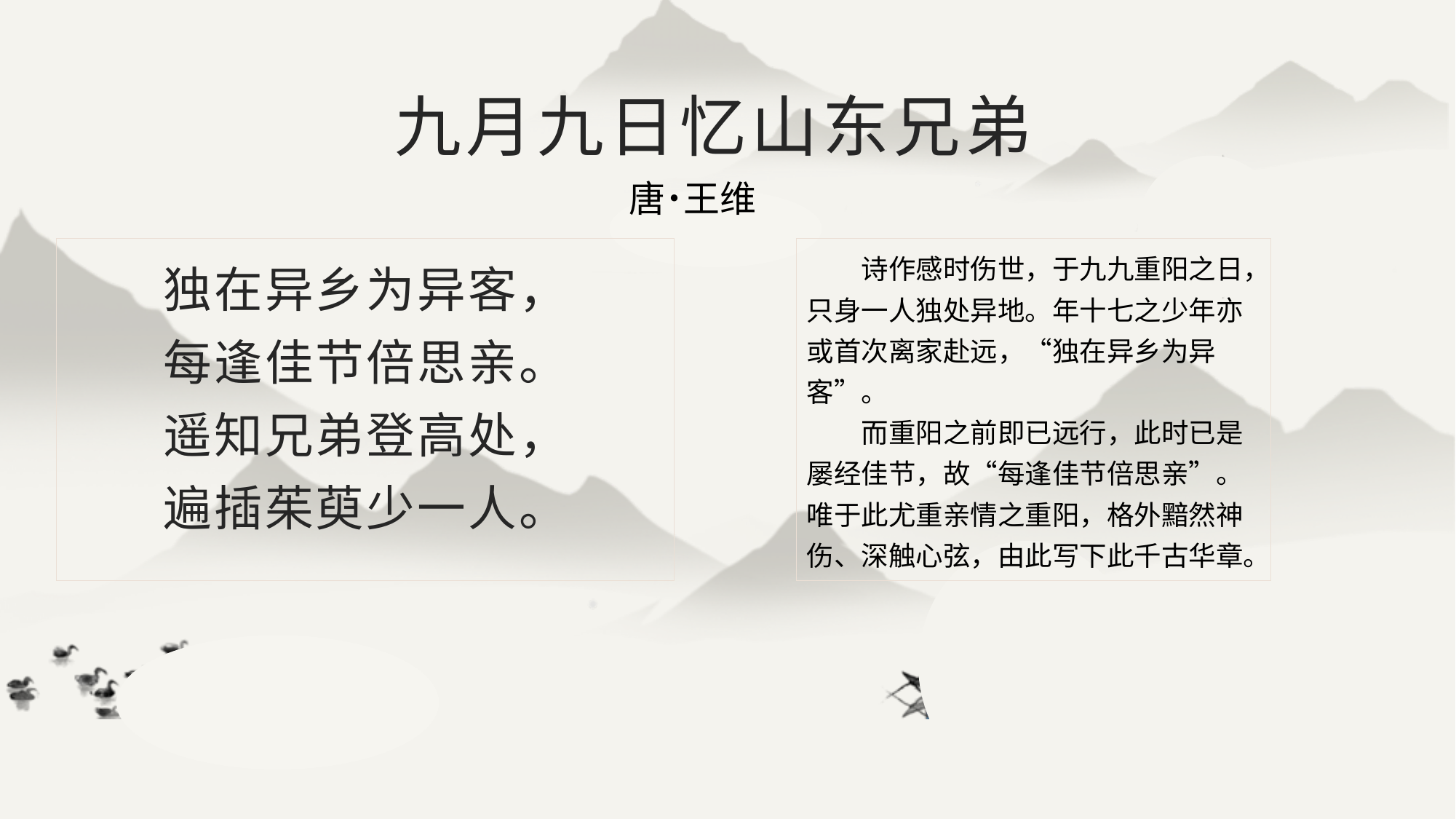

# 九月九日忆山东兄弟
唐˙王维
诗作感时伤世，于九九重阳之日，只身一人独处异地。年十七之少年亦或首次离家赴远，“独在异乡为异客”。
而重阳之前即已远行，此时已是屡经佳节，故“每逢佳节倍思亲”。唯于此尤重亲情之重阳，格外黯然神伤、深触心弦，由此写下此千古华章。
独在异乡为异客，
每逢佳节倍思亲。
遥知兄弟登高处，
遍插茱萸少一人。